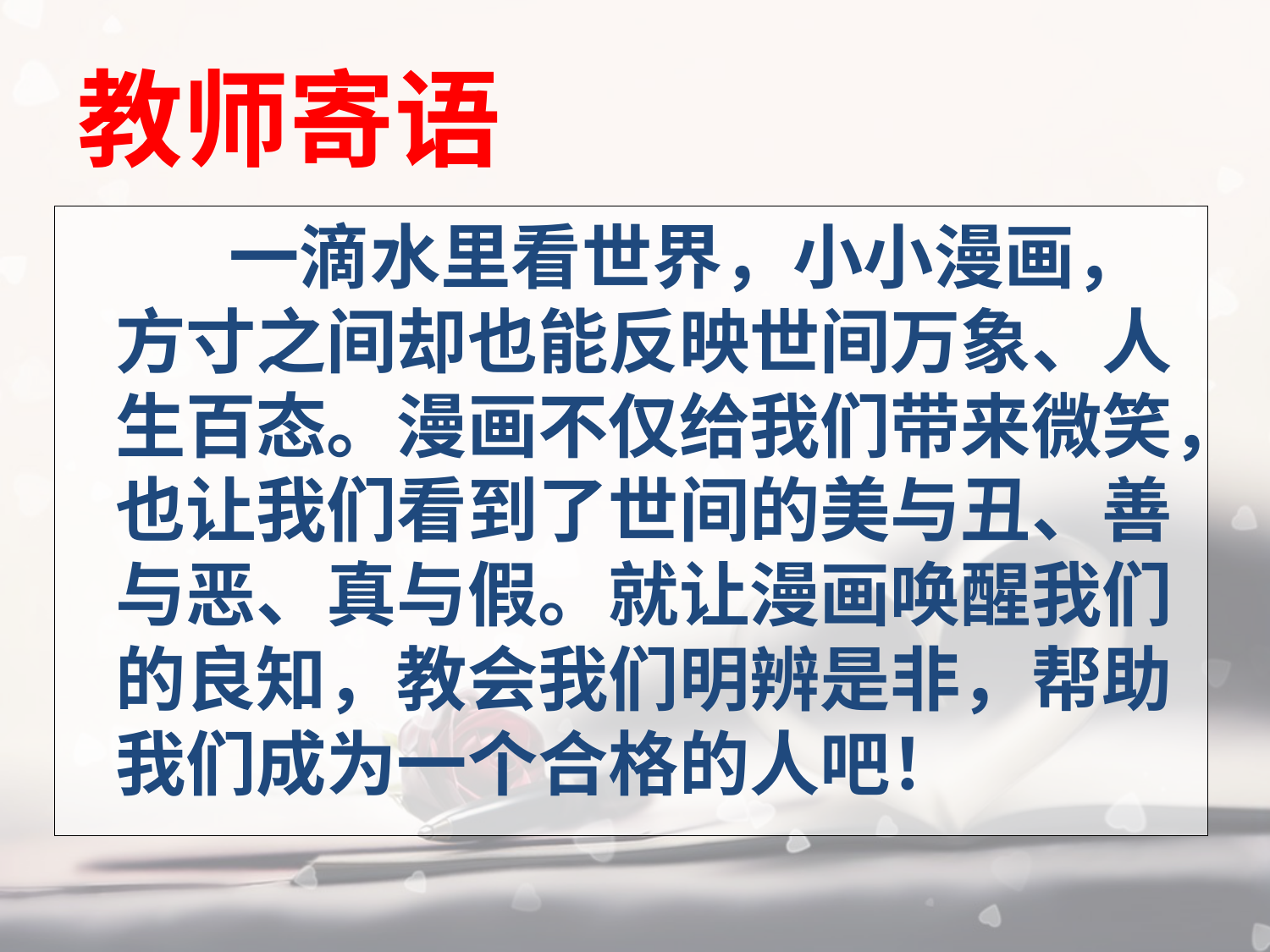

教师寄语
         一滴水里看世界，小小漫画，方寸之间却也能反映世间万象、人生百态。漫画不仅给我们带来微笑，也让我们看到了世间的美与丑、善与恶、真与假。就让漫画唤醒我们的良知，教会我们明辨是非，帮助我们成为一个合格的人吧！